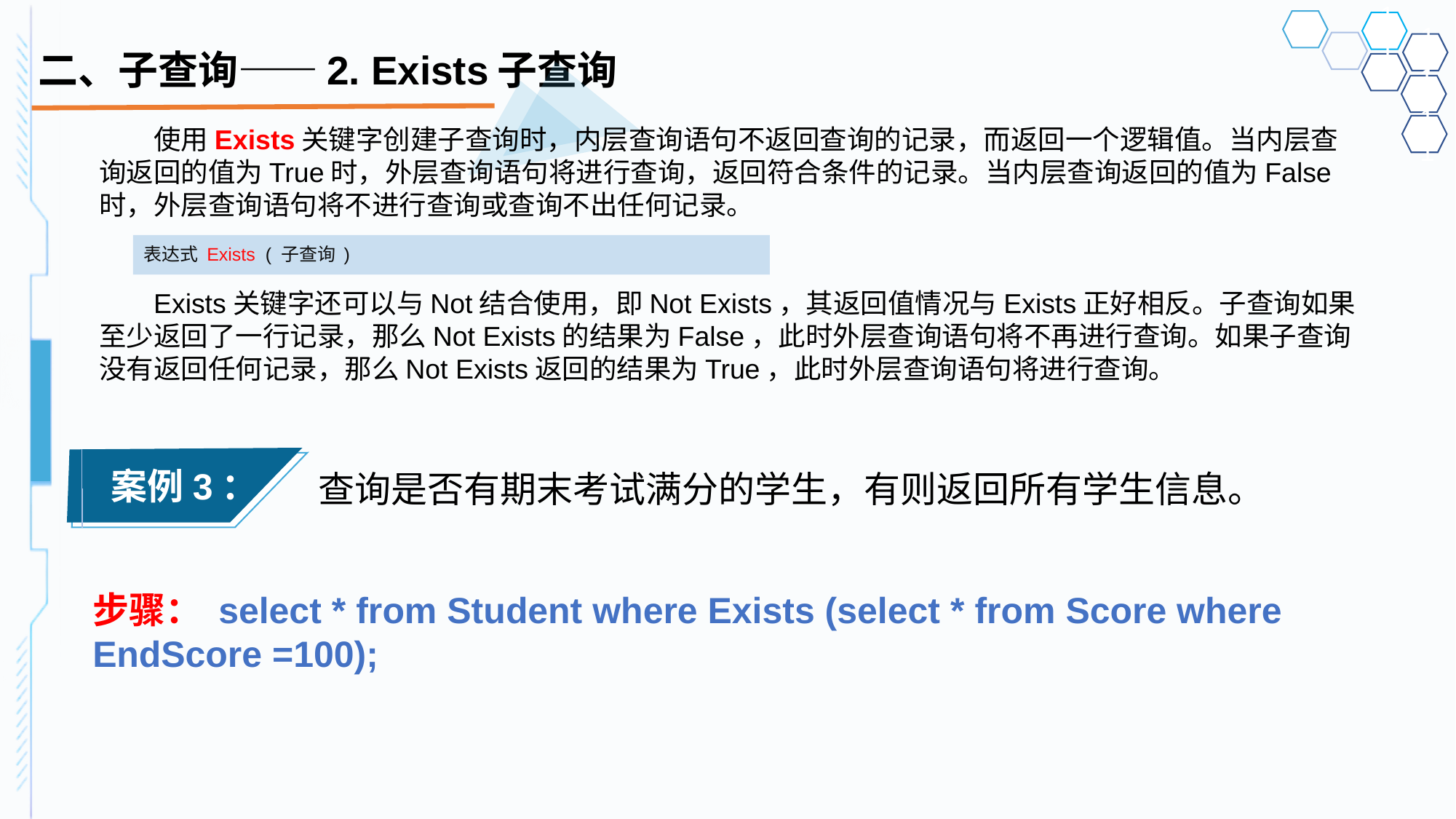

# 二、子查询——2. Exists子查询

使用Exists关键字创建子查询时，内层查询语句不返回查询的记录，而返回一个逻辑值。当内层查询返回的值为True时，外层查询语句将进行查询，返回符合条件的记录。当内层查询返回的值为False时，外层查询语句将不进行查询或查询不出任何记录。

Exists关键字还可以与Not结合使用，即Not Exists，其返回值情况与Exists正好相反。子查询如果至少返回了一行记录，那么Not Exists的结果为False，此时外层查询语句将不再进行查询。如果子查询没有返回任何记录，那么Not Exists返回的结果为True，此时外层查询语句将进行查询。
表达式 Exists  ( 子查询 )
案例3：

查询是否有期末考试满分的学生，有则返回所有学生信息。
步骤： select * from Student where Exists (select * from Score where EndScore =100);